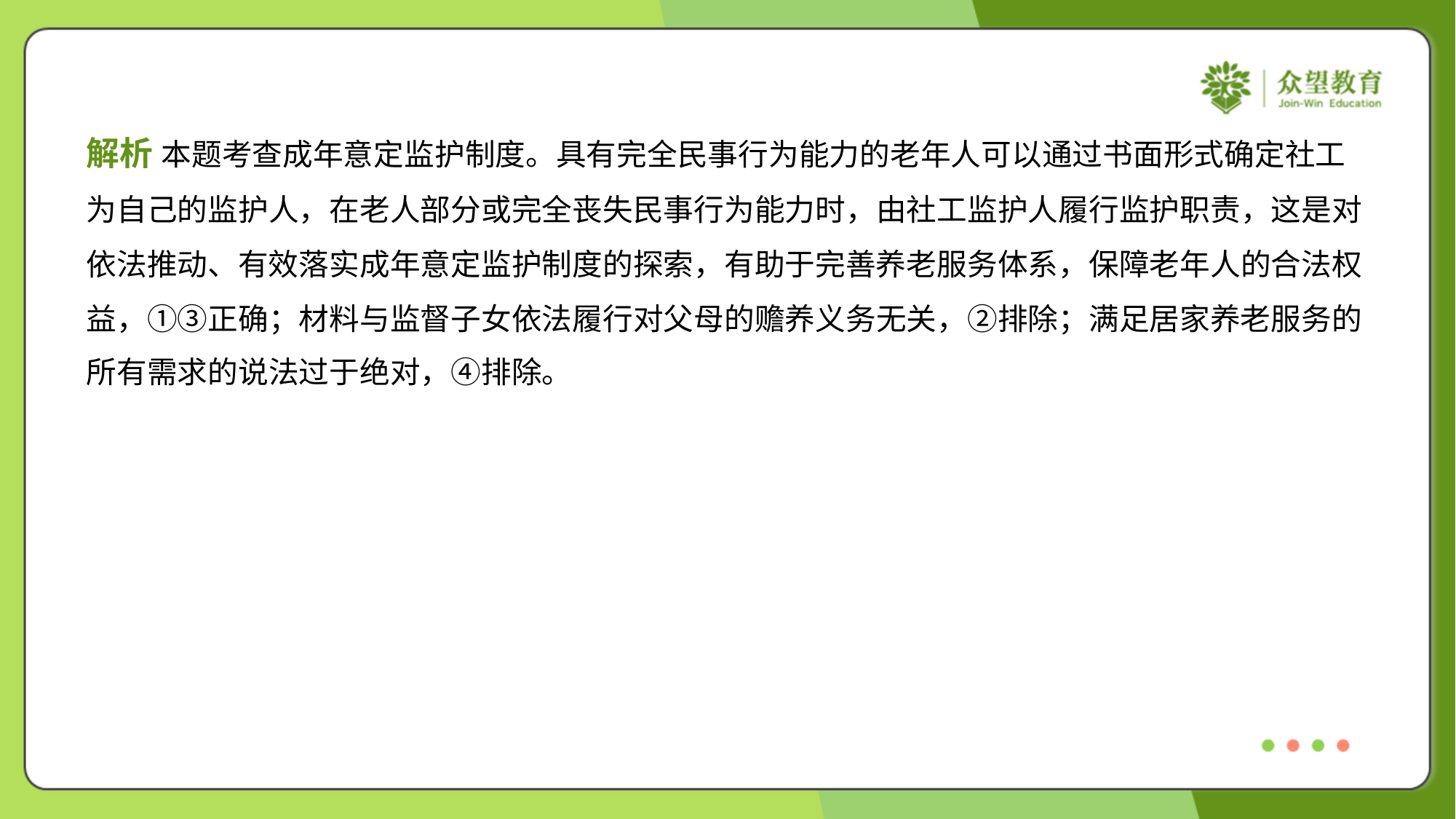

解析 本题考查成年意定监护制度。具有完全民事行为能力的老年人可以通过书面形式确定社工
为自己的监护人，在老人部分或完全丧失民事行为能力时，由社工监护人履行监护职责，这是对
依法推动、有效落实成年意定监护制度的探索，有助于完善养老服务体系，保障老年人的合法权
益，①③正确；材料与监督子女依法履行对父母的赡养义务无关，②排除；满足居家养老服务的
所有需求的说法过于绝对，④排除。